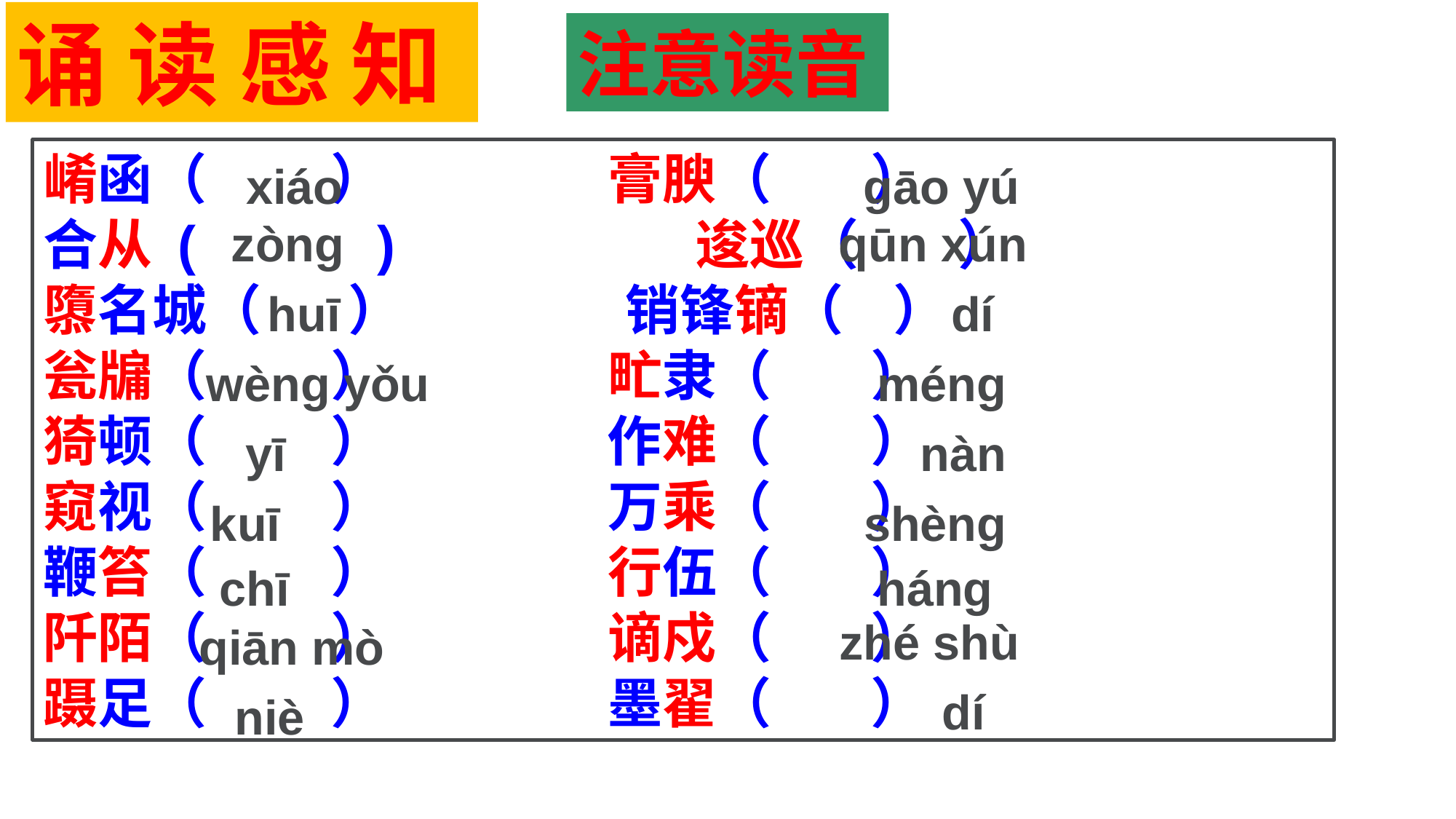

诵 读 感 知
注意读音
崤函（          ）                  膏腴（        ）
合从 (            )                   逡巡（        ）
隳名城（       ）                  销锋镝（    ）
瓮牖（          ）                  甿隶（        ）
猗顿（          ）                  作难（        ）
窥视（          ）                  万乘（        ）
鞭笞（          ）                  行伍（        ）
阡陌（          ）                  谪戍（        ）
蹑足（          ）                  墨翟（        ）
xiáo
gāo yú
zòng
qūn xún
huī
dí
wèng yǒu
méng
yī
nàn
kuī
shèng
chī
háng
zhé shù
qiān mò
dí
niè